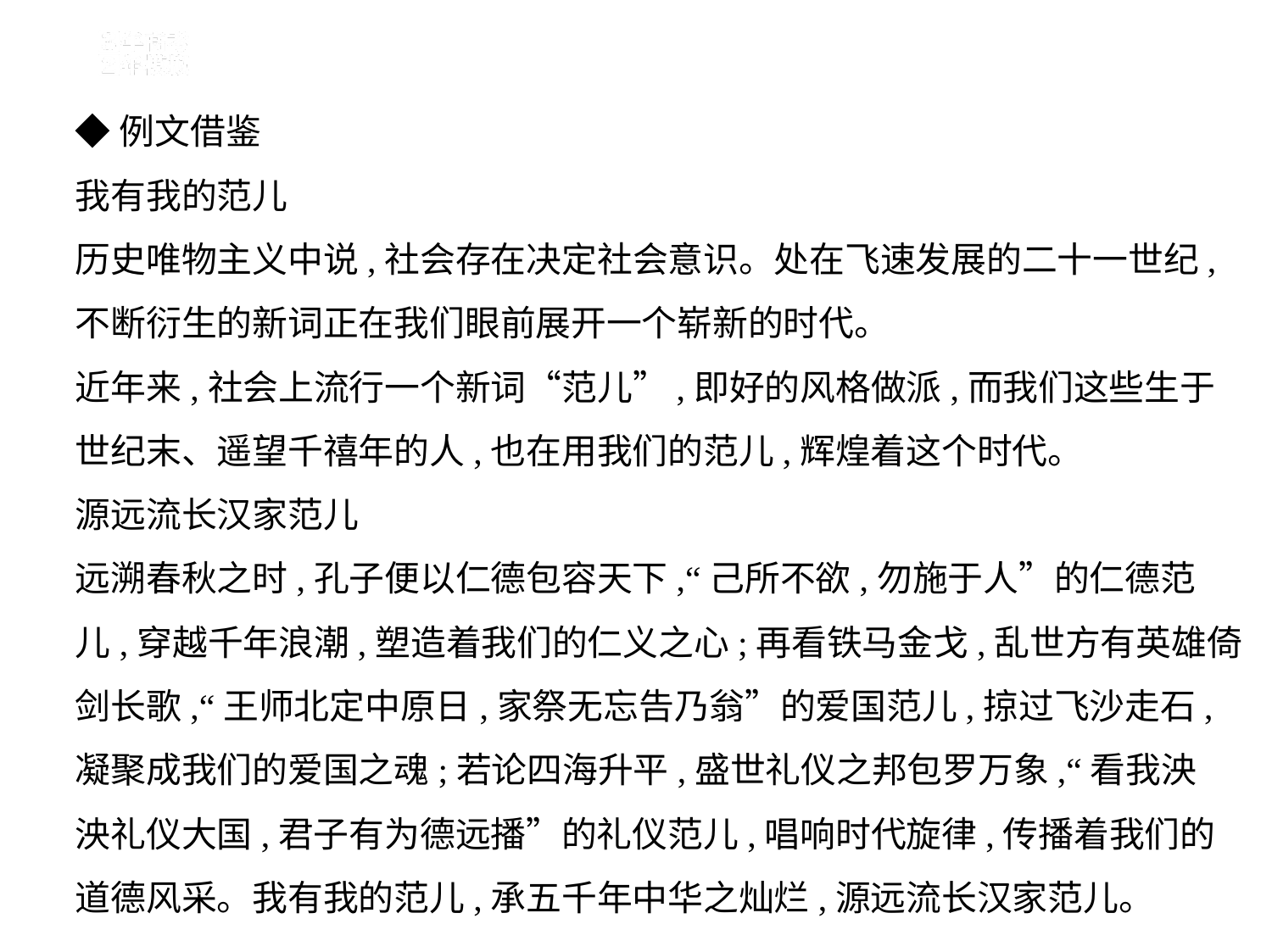

◆例文借鉴
我有我的范儿
历史唯物主义中说,社会存在决定社会意识。处在飞速发展的二十一世纪,
不断衍生的新词正在我们眼前展开一个崭新的时代。
近年来,社会上流行一个新词“范儿”,即好的风格做派,而我们这些生于
世纪末、遥望千禧年的人,也在用我们的范儿,辉煌着这个时代。
源远流长汉家范儿
远溯春秋之时,孔子便以仁德包容天下,“己所不欲,勿施于人”的仁德范
儿,穿越千年浪潮,塑造着我们的仁义之心;再看铁马金戈,乱世方有英雄倚
剑长歌,“王师北定中原日,家祭无忘告乃翁”的爱国范儿,掠过飞沙走石,
凝聚成我们的爱国之魂;若论四海升平,盛世礼仪之邦包罗万象,“看我泱
泱礼仪大国,君子有为德远播”的礼仪范儿,唱响时代旋律,传播着我们的
道德风采。我有我的范儿,承五千年中华之灿烂,源远流长汉家范儿。